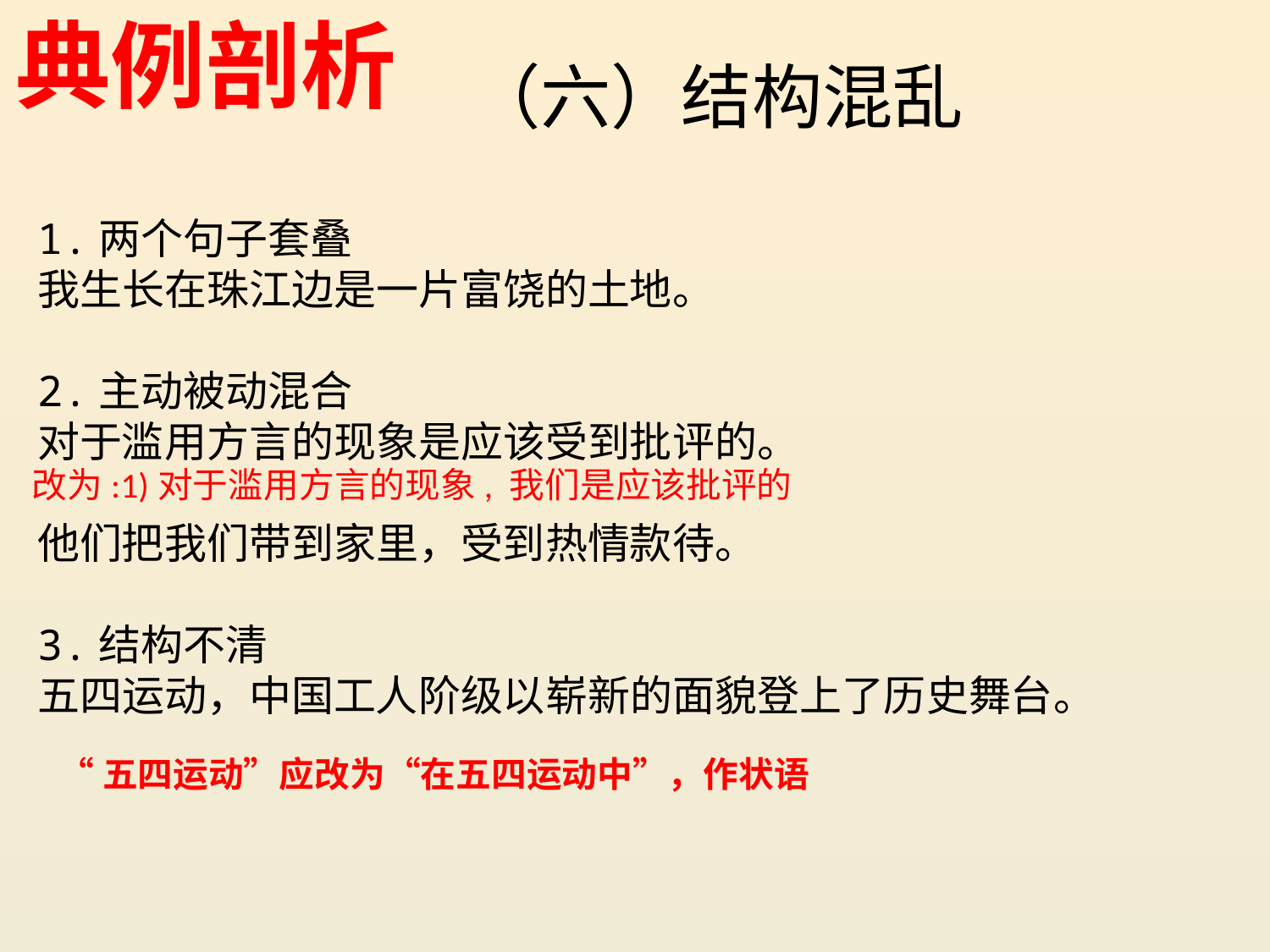

典例剖析
（六）结构混乱
1.两个句子套叠
我生长在珠江边是一片富饶的土地。

2.主动被动混合
对于滥用方言的现象是应该受到批评的。

他们把我们带到家里，受到热情款待。

3.结构不清
五四运动，中国工人阶级以崭新的面貌登上了历史舞台。
改为:1)对于滥用方言的现象, 我们是应该批评的
“五四运动”应改为“在五四运动中”，作状语